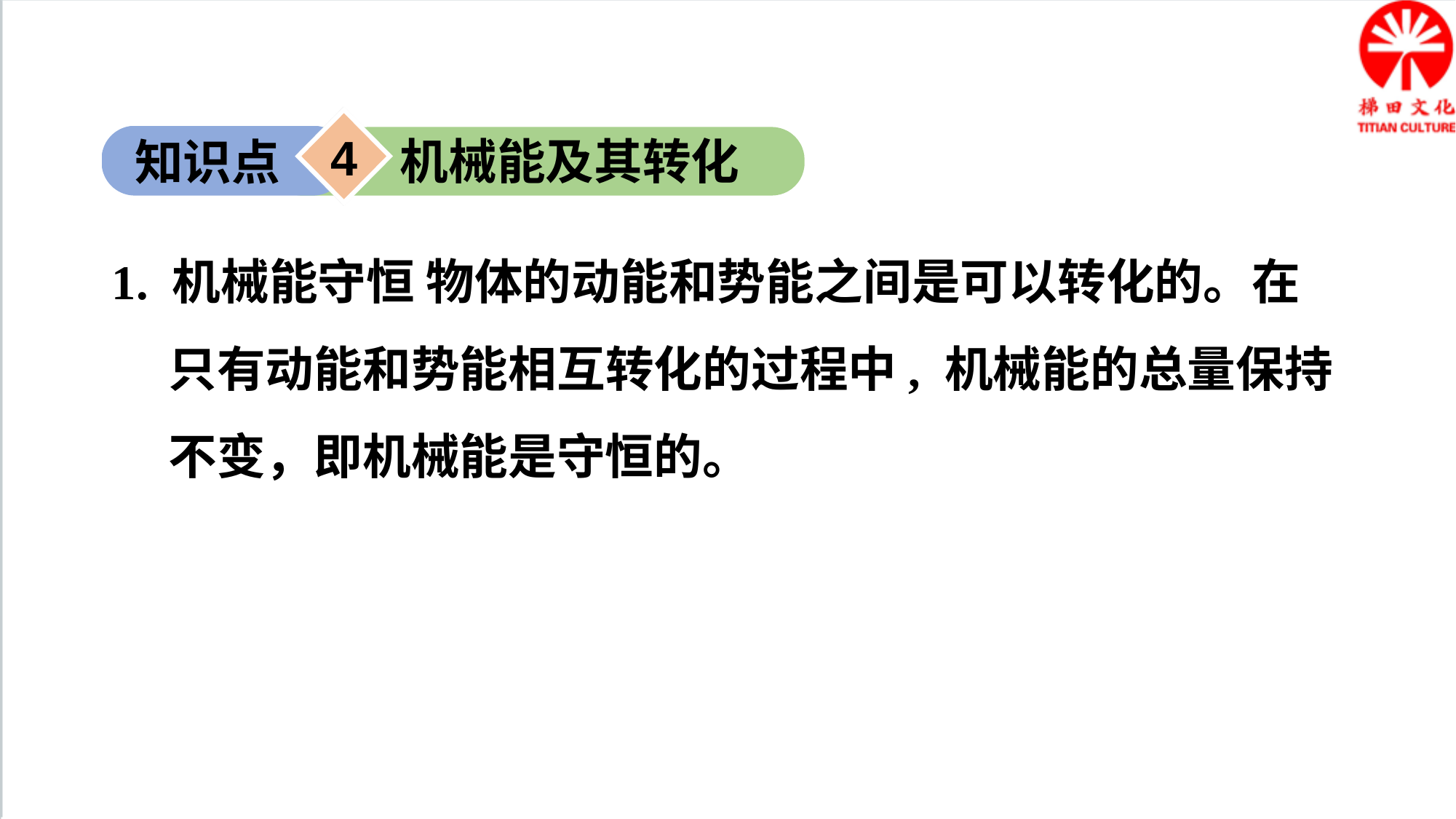

4
机械能及其转化
知识点

1. 机械能守恒 物体的动能和势能之间是可以转化的。在只有动能和势能相互转化的过程中, 机械能的总量保持不变，即机械能是守恒的。